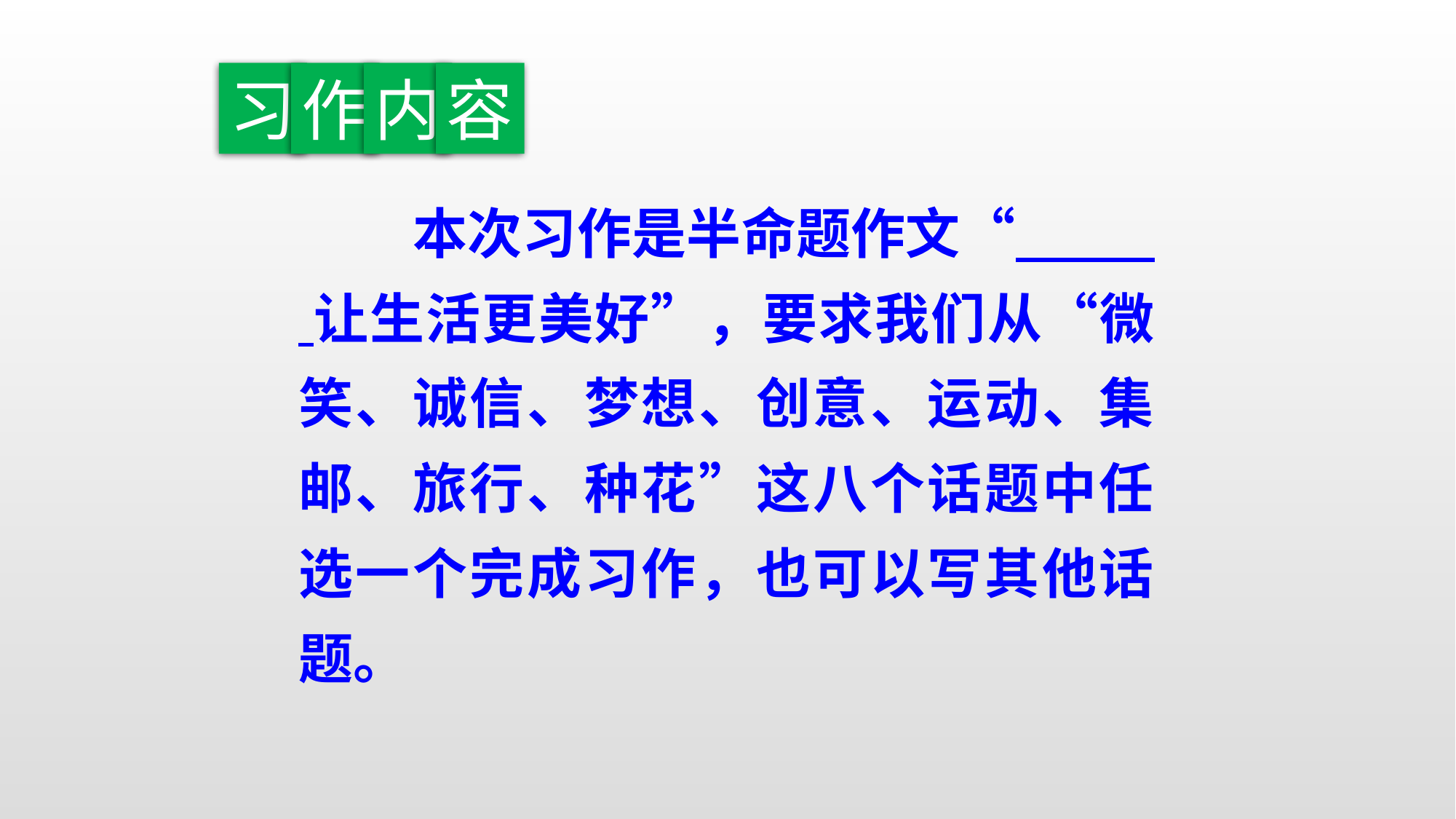

习
作
内
容
        本次习作是半命题作文“             让生活更美好”，要求我们从“微笑、诚信、梦想、创意、运动、集邮、旅行、种花”这八个话题中任选一个完成习作，也可以写其他话题。